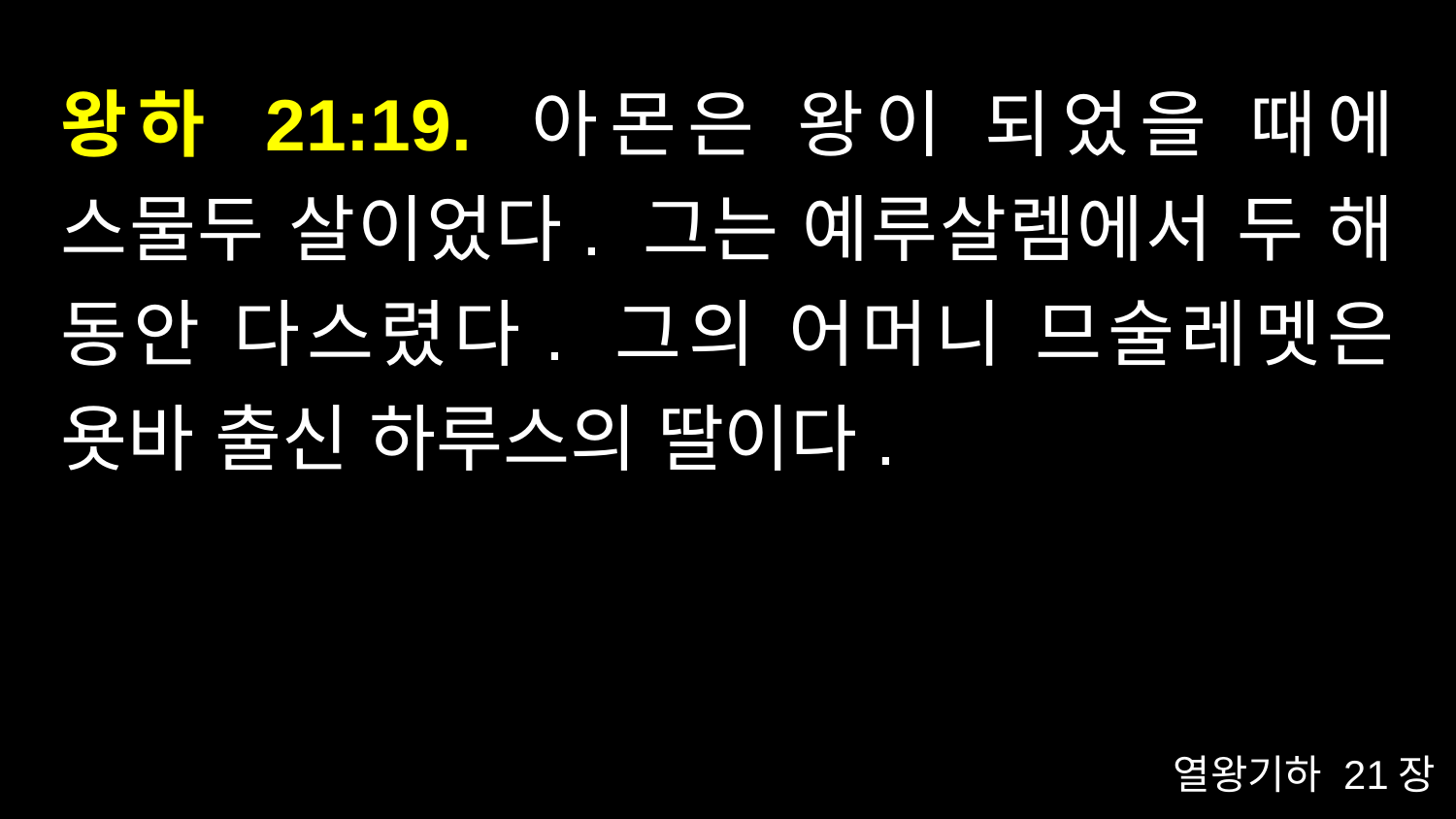

# 왕하 21:19. 아몬은 왕이 되었을 때에 스물두 살이었다. 그는 예루살렘에서 두 해 동안 다스렸다. 그의 어머니 므술레멧은 욧바 출신 하루스의 딸이다.
열왕기하 21장